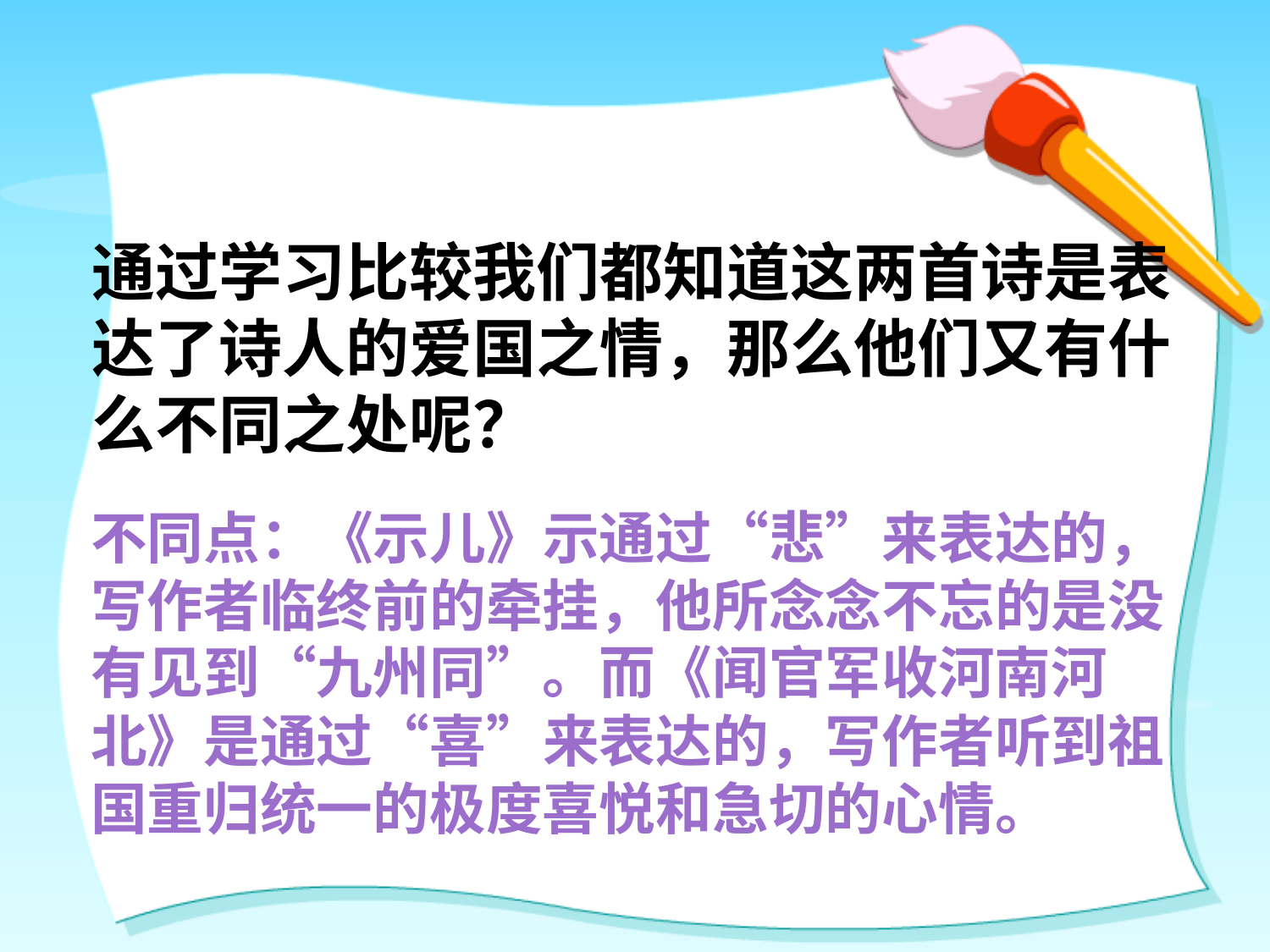

通过学习比较我们都知道这两首诗是表
达了诗人的爱国之情，那么他们又有什
么不同之处呢？
不同点：《示儿》示通过“悲”来表达的，写作者临终前的牵挂，他所念念不忘的是没有见到“九州同”。而《闻官军收河南河北》是通过“喜”来表达的，写作者听到祖国重归统一的极度喜悦和急切的心情。